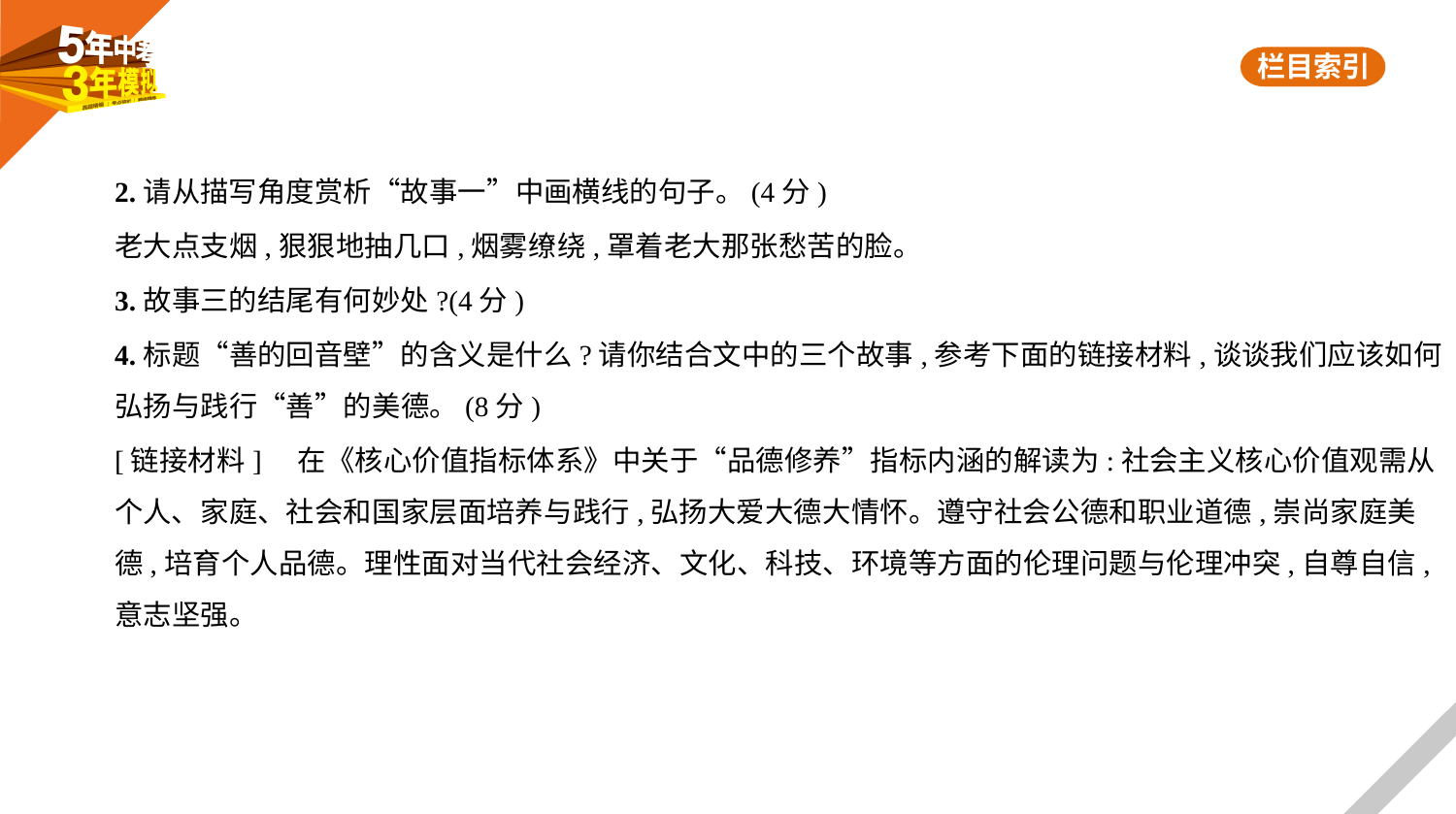

2.请从描写角度赏析“故事一”中画横线的句子。(4分)
老大点支烟,狠狠地抽几口,烟雾缭绕,罩着老大那张愁苦的脸。
3.故事三的结尾有何妙处?(4分)
4.标题“善的回音壁”的含义是什么?请你结合文中的三个故事,参考下面的链接材料,谈谈我们应该如何
弘扬与践行“善”的美德。(8分)
[链接材料]    在《核心价值指标体系》中关于“品德修养”指标内涵的解读为:社会主义核心价值观需从
个人、家庭、社会和国家层面培养与践行,弘扬大爱大德大情怀。遵守社会公德和职业道德,崇尚家庭美
德,培育个人品德。理性面对当代社会经济、文化、科技、环境等方面的伦理问题与伦理冲突,自尊自信,
意志坚强。